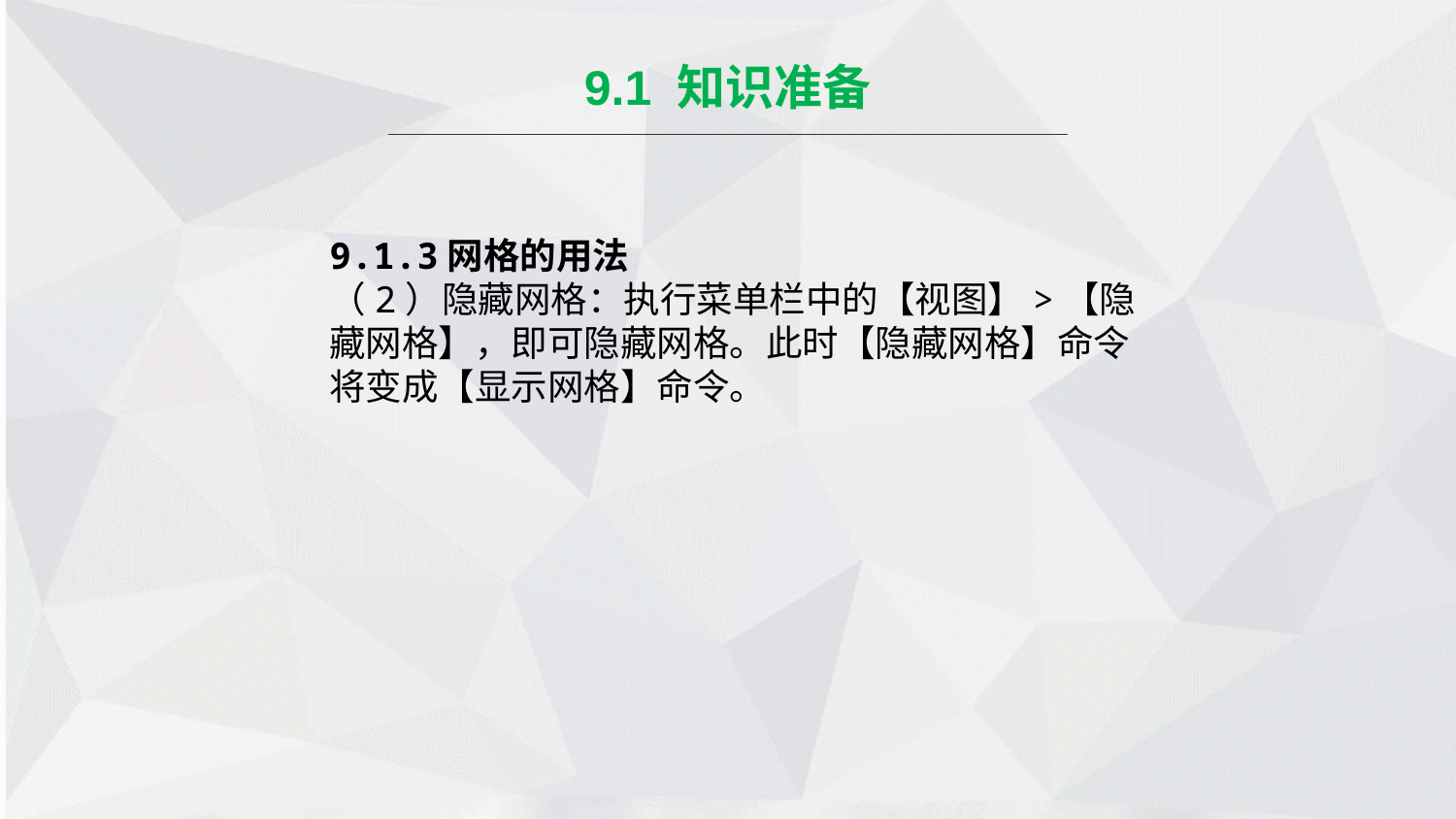

9.1 知识准备
9.1.3网格的用法
（2）隐藏网格：执行菜单栏中的【视图】>【隐藏网格】，即可隐藏网格。此时【隐藏网格】命令将变成【显示网格】命令。